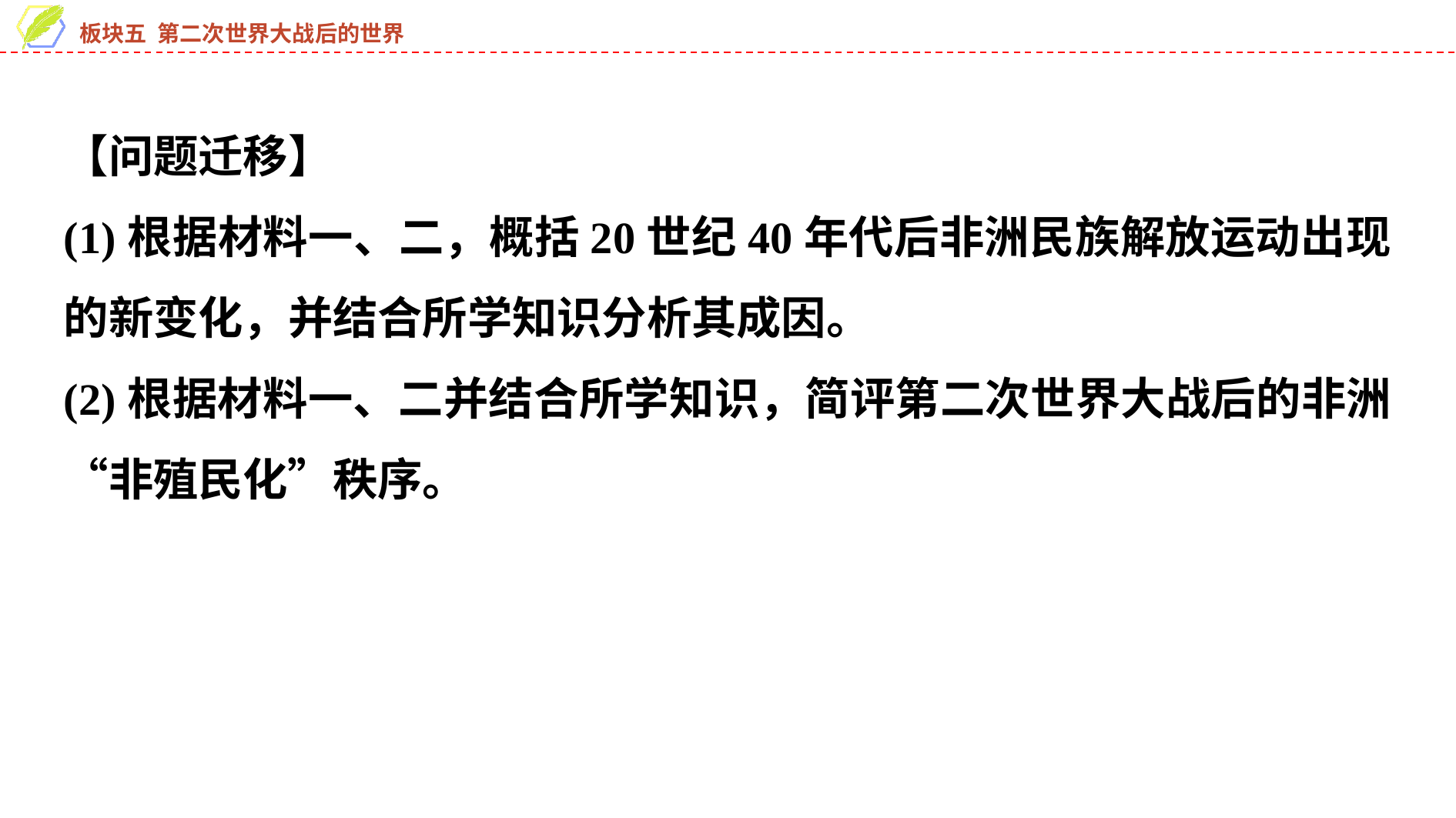

【问题迁移】
(1)根据材料一、二，概括20世纪40年代后非洲民族解放运动出现的新变化，并结合所学知识分析其成因。
(2)根据材料一、二并结合所学知识，简评第二次世界大战后的非洲“非殖民化”秩序。